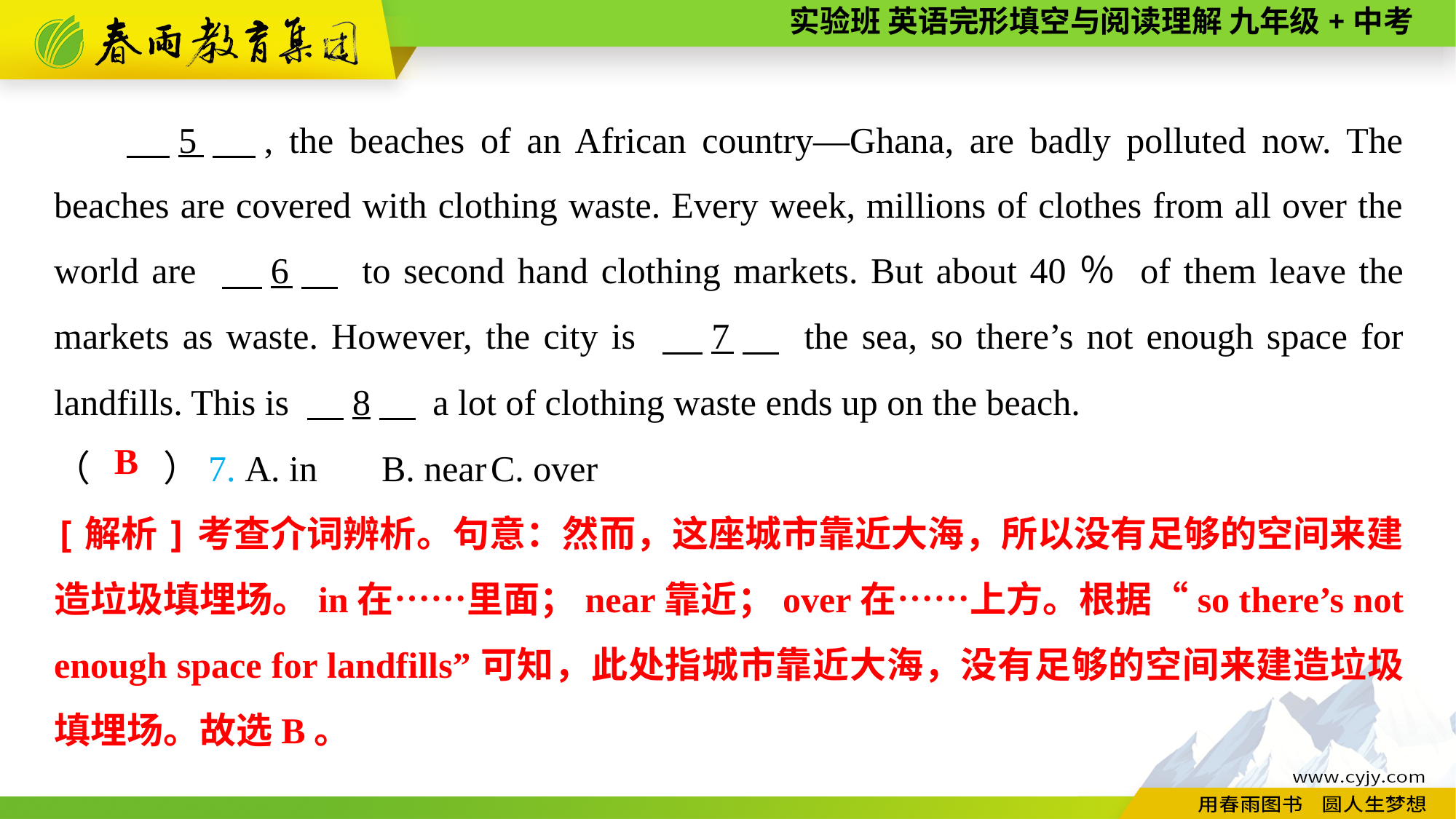

5　, the beaches of an African country—Ghana, are badly polluted now. The beaches are covered with clothing waste. Every week, millions of clothes from all over the world are 　6　 to second hand clothing markets. But about 40％ of them leave the markets as waste. However, the city is 　7　 the sea, so there’s not enough space for landfills. This is 　8　 a lot of clothing waste ends up on the beach.
（　　）7. A. in	B. near	C. over
B
[解析]考查介词辨析。句意：然而，这座城市靠近大海，所以没有足够的空间来建造垃圾填埋场。in在……里面；near靠近；over在……上方。根据“so there’s not enough space for landfills”可知，此处指城市靠近大海，没有足够的空间来建造垃圾填埋场。故选B。